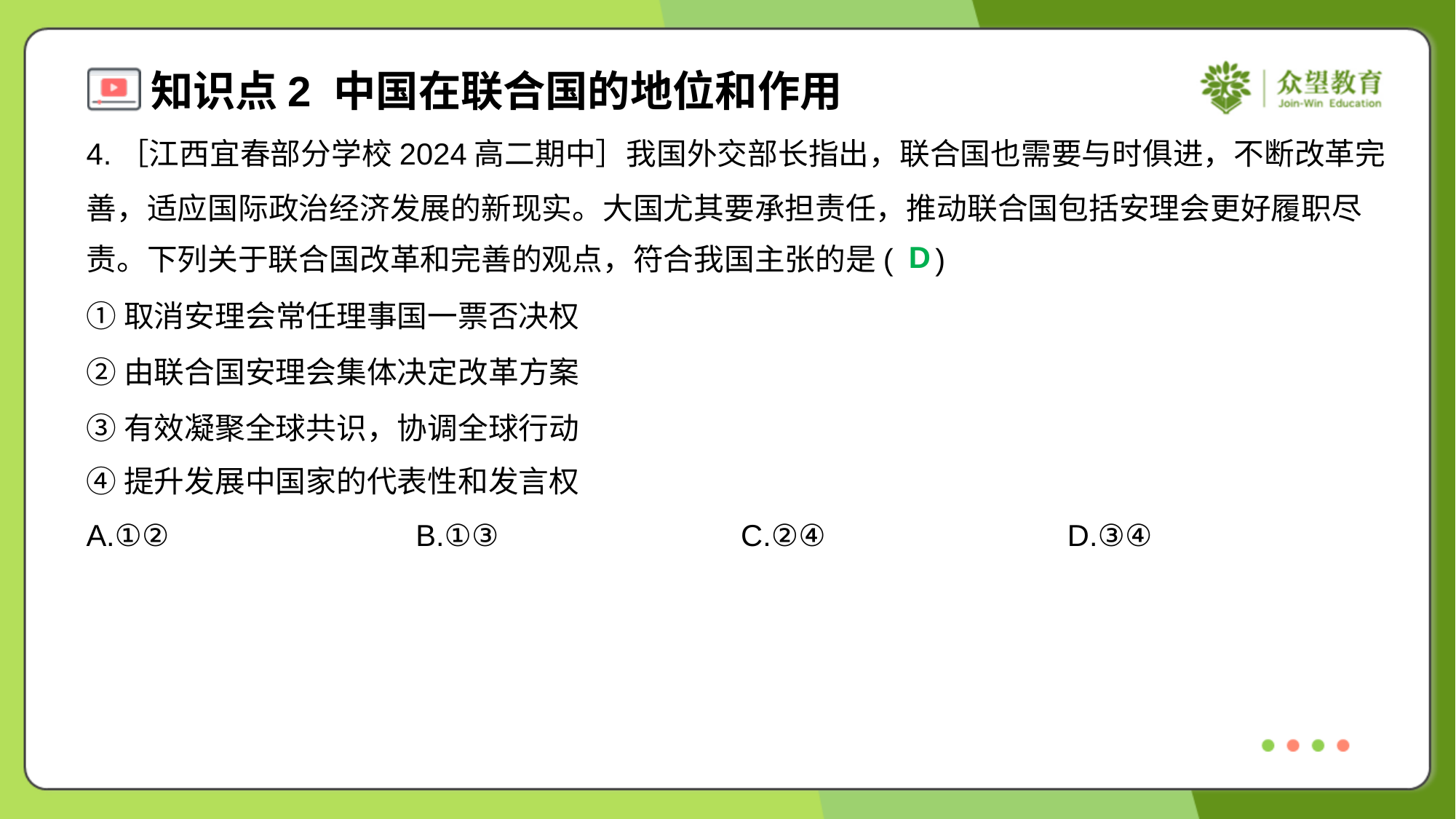

4.［江西宜春部分学校2024高二期中］我国外交部长指出，联合国也需要与时俱进，不断改革完
善，适应国际政治经济发展的新现实。大国尤其要承担责任，推动联合国包括安理会更好履职尽
责。下列关于联合国改革和完善的观点，符合我国主张的是(     )
D
①取消安理会常任理事国一票否决权
②由联合国安理会集体决定改革方案
③有效凝聚全球共识，协调全球行动
④提升发展中国家的代表性和发言权
A.①②	B.①③	C.②④	D.③④